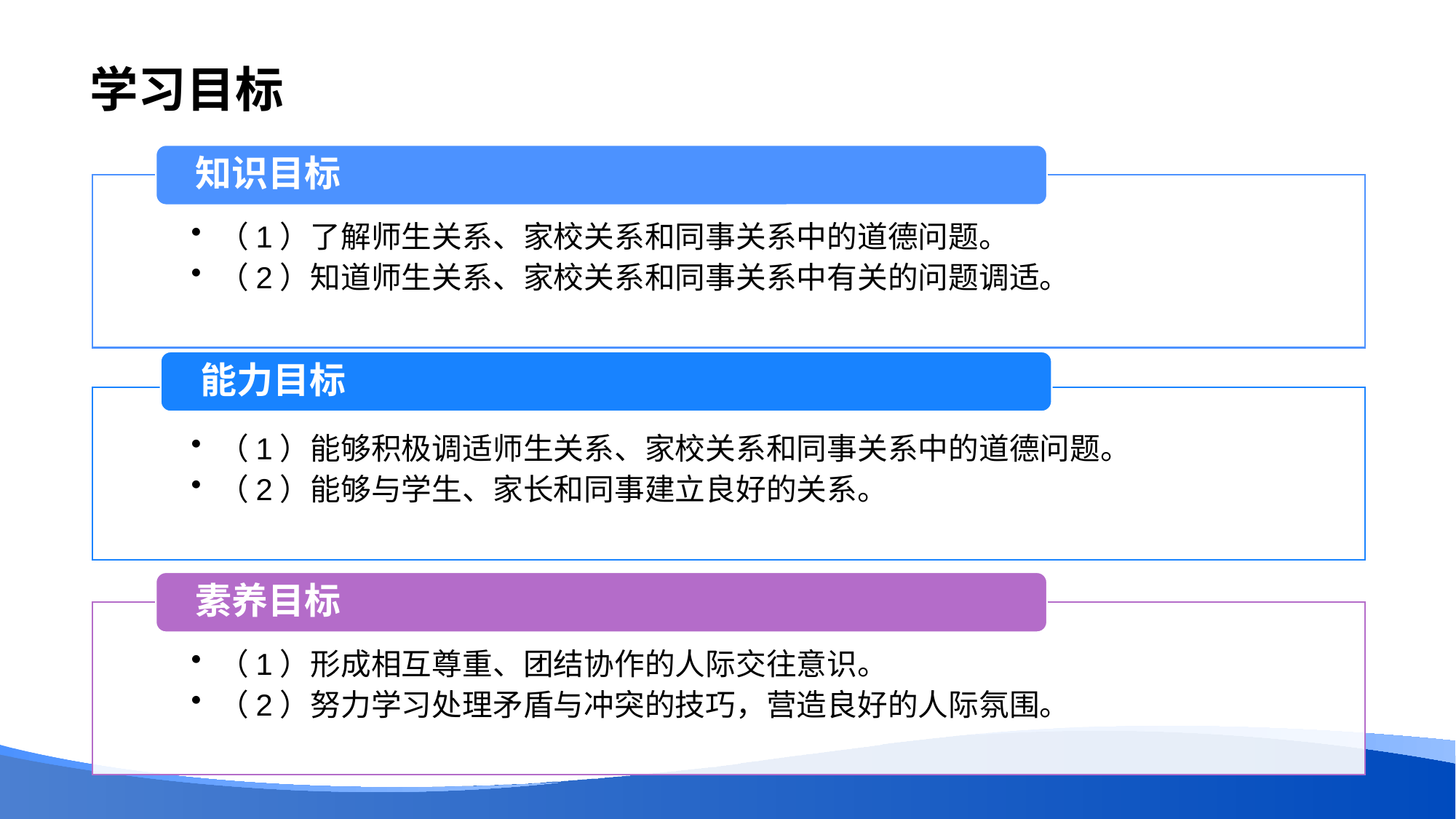

# 学习目标
（1）了解师生关系、家校关系和同事关系中的道德问题。
（2）知道师生关系、家校关系和同事关系中有关的问题调适。
知识目标
（1）能够积极调适师生关系、家校关系和同事关系中的道德问题。
（2）能够与学生、家长和同事建立良好的关系。
能力目标
（1）形成相互尊重、团结协作的人际交往意识。
（2）努力学习处理矛盾与冲突的技巧，营造良好的人际氛围。
素养目标